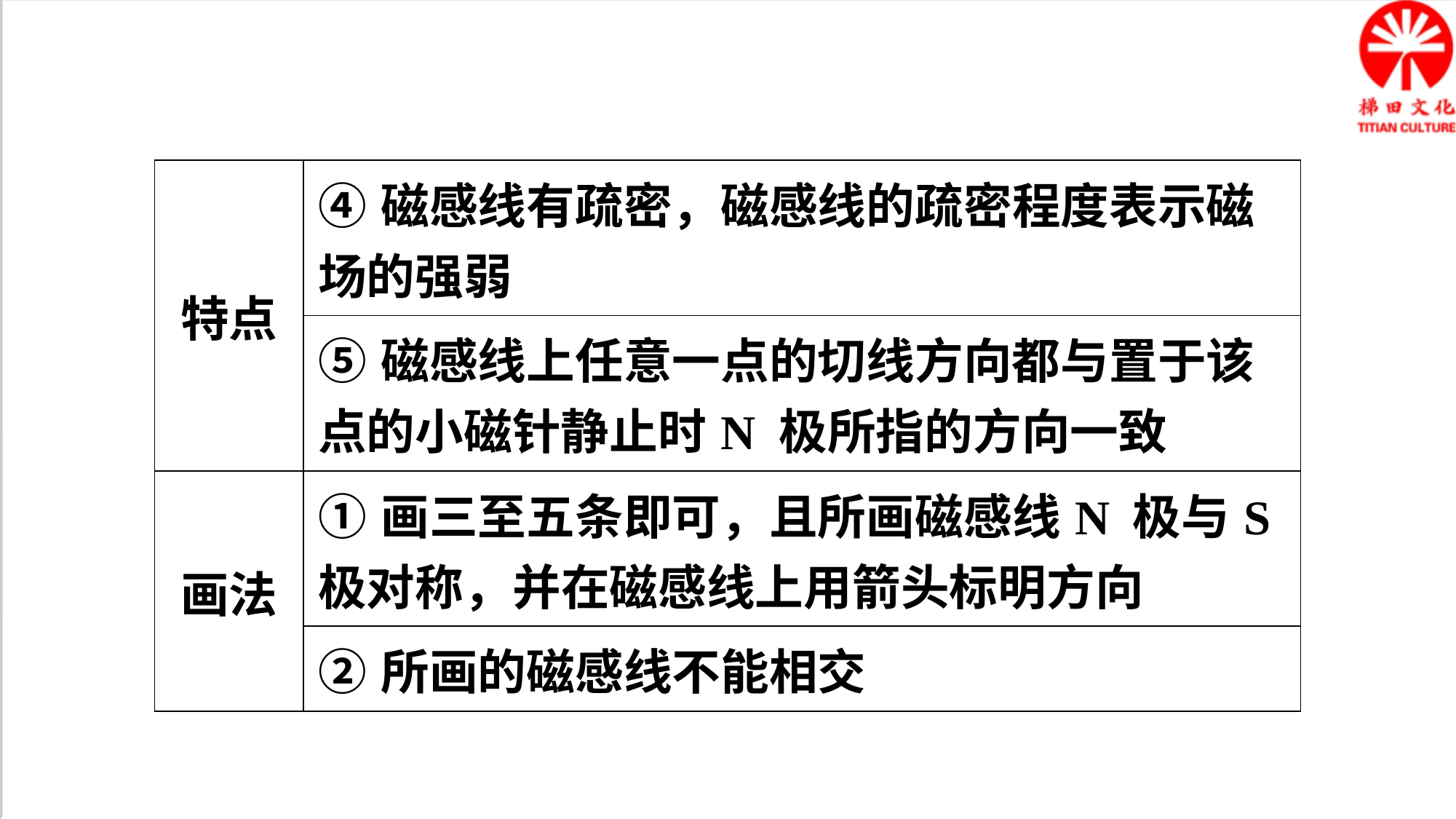

| 特点 | ④磁感线有疏密，磁感线的疏密程度表示磁场的强弱 |
| --- | --- |
|  | ⑤磁感线上任意一点的切线方向都与置于该点的小磁针静止时N 极所指的方向一致 |
| 画法 | ①画三至五条即可，且所画磁感线N 极与S 极对称，并在磁感线上用箭头标明方向 |
|  | ②所画的磁感线不能相交 |